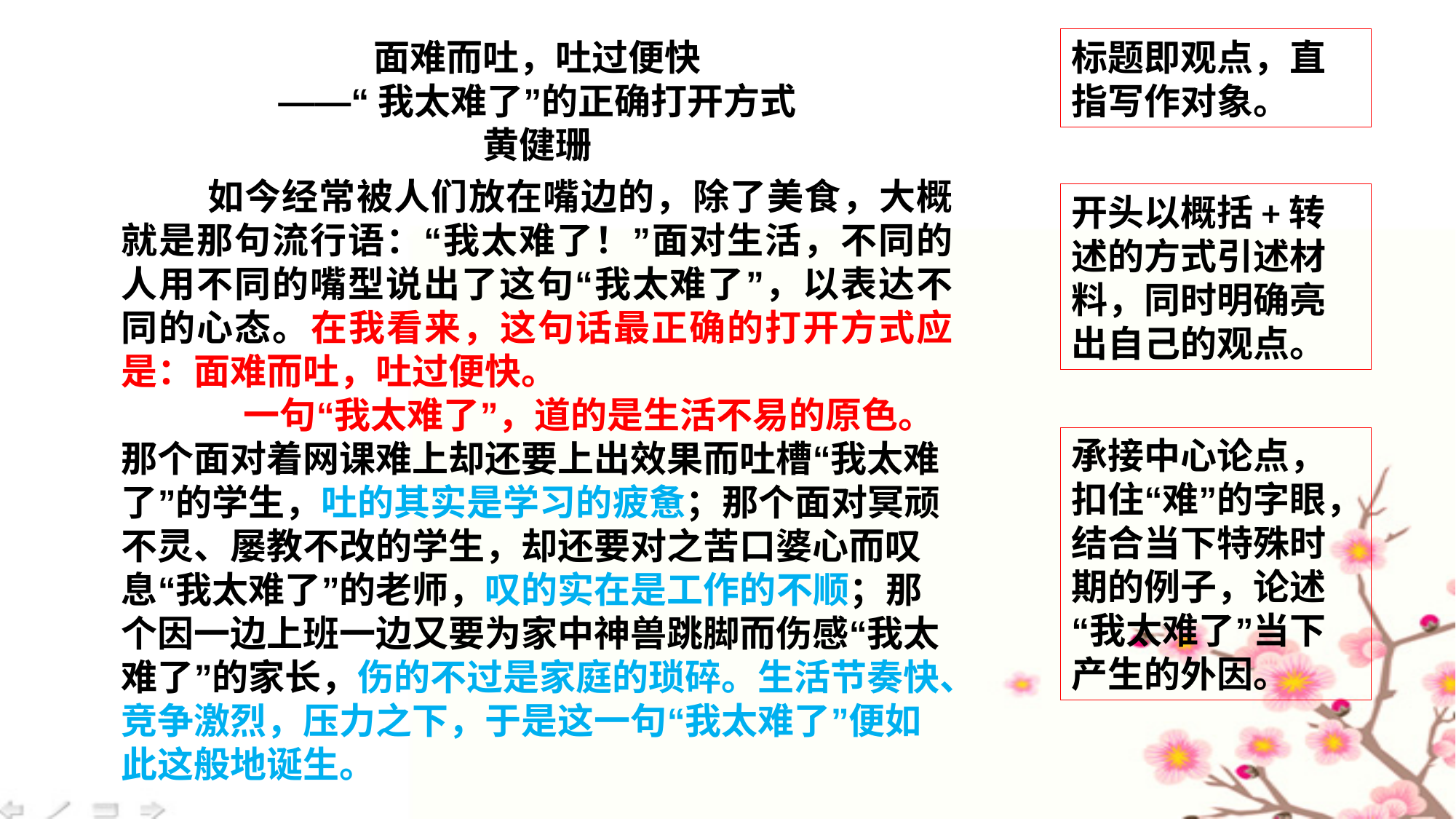

面难而吐，吐过便快
——“我太难了”的正确打开方式
黄健珊
标题即观点，直指写作对象。
    如今经常被人们放在嘴边的，除了美食，大概就是那句流行语：“我太难了！”面对生活，不同的人用不同的嘴型说出了这句“我太难了”，以表达不同的心态。在我看来，这句话最正确的打开方式应是：面难而吐，吐过便快。
        一句“我太难了”，道的是生活不易的原色。那个面对着网课难上却还要上出效果而吐槽“我太难了”的学生，吐的其实是学习的疲惫；那个面对冥顽不灵、屡教不改的学生，却还要对之苦口婆心而叹息“我太难了”的老师，叹的实在是工作的不顺；那个因一边上班一边又要为家中神兽跳脚而伤感“我太难了”的家长，伤的不过是家庭的琐碎。生活节奏快、竞争激烈，压力之下，于是这一句“我太难了”便如此这般地诞生。
开头以概括+转述的方式引述材料，同时明确亮出自己的观点。
承接中心论点，扣住“难”的字眼，结合当下特殊时期的例子，论述“我太难了”当下产生的外因。